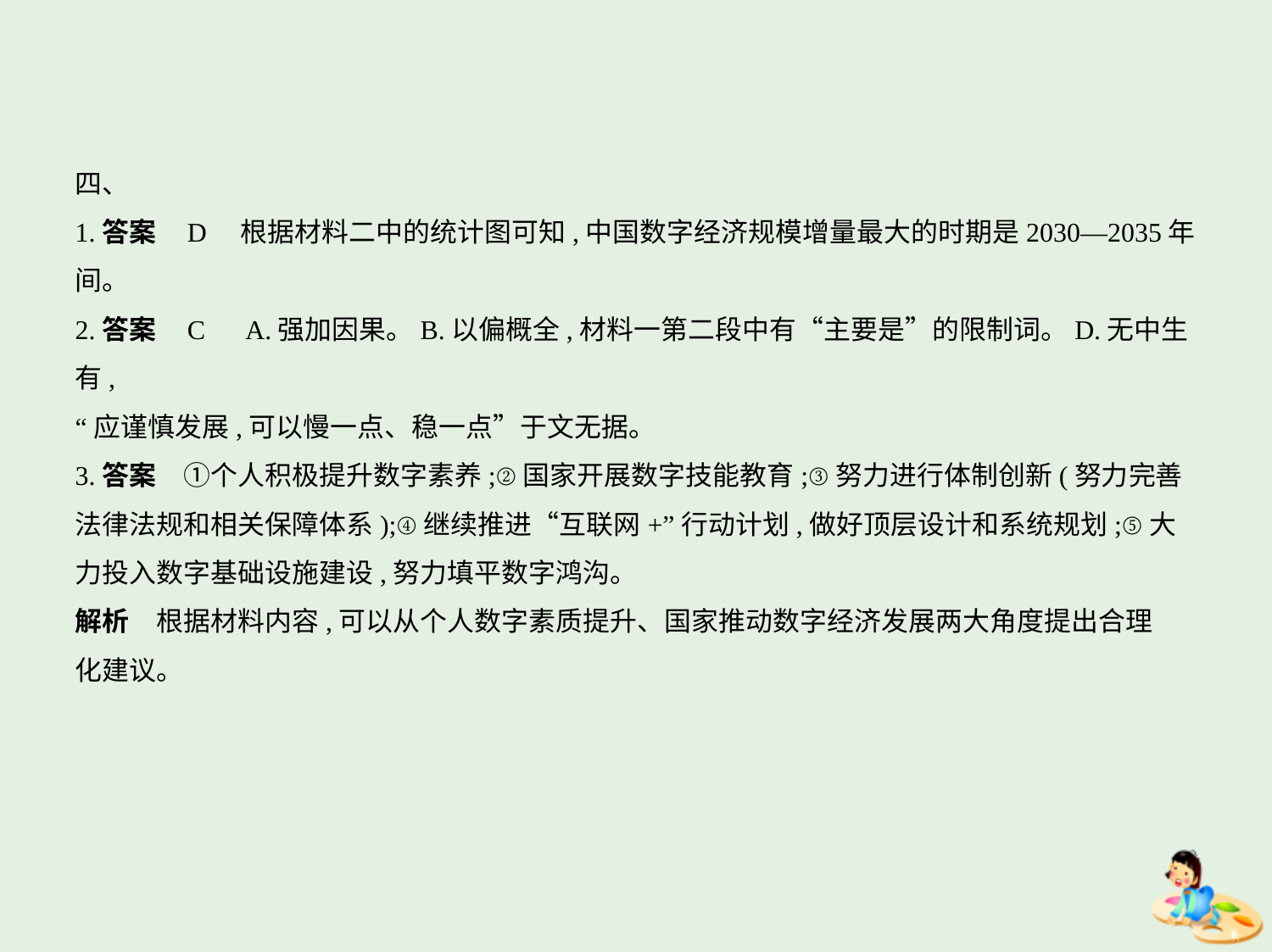

四、
1.答案    D　根据材料二中的统计图可知,中国数字经济规模增量最大的时期是2030—2035年
间。
2.答案    C　A.强加因果。B.以偏概全,材料一第二段中有“主要是”的限制词。D.无中生有,
“应谨慎发展,可以慢一点、稳一点”于文无据。
3.答案　①个人积极提升数字素养;②国家开展数字技能教育;③努力进行体制创新(努力完善
法律法规和相关保障体系);④继续推进“互联网+”行动计划,做好顶层设计和系统规划;⑤大
力投入数字基础设施建设,努力填平数字鸿沟。
解析　根据材料内容,可以从个人数字素质提升、国家推动数字经济发展两大角度提出合理
化建议。